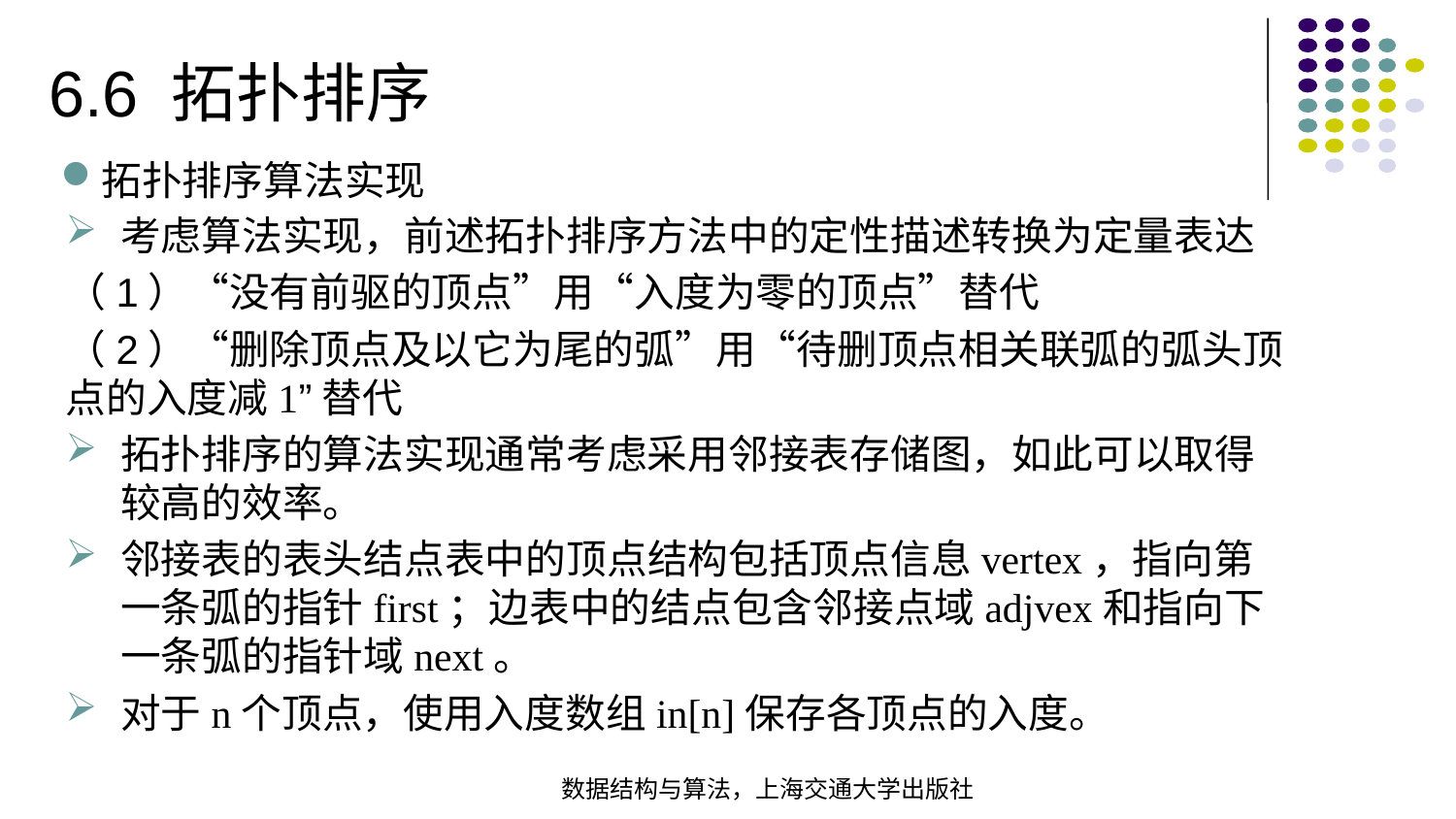

6.6 拓扑排序
拓扑排序算法实现
考虑算法实现，前述拓扑排序方法中的定性描述转换为定量表达
（1）“没有前驱的顶点”用“入度为零的顶点”替代
（2）“删除顶点及以它为尾的弧”用“待删顶点相关联弧的弧头顶点的入度减1”替代
拓扑排序的算法实现通常考虑采用邻接表存储图，如此可以取得较高的效率。
邻接表的表头结点表中的顶点结构包括顶点信息vertex，指向第一条弧的指针first；边表中的结点包含邻接点域adjvex和指向下一条弧的指针域next。
对于n个顶点，使用入度数组in[n]保存各顶点的入度。